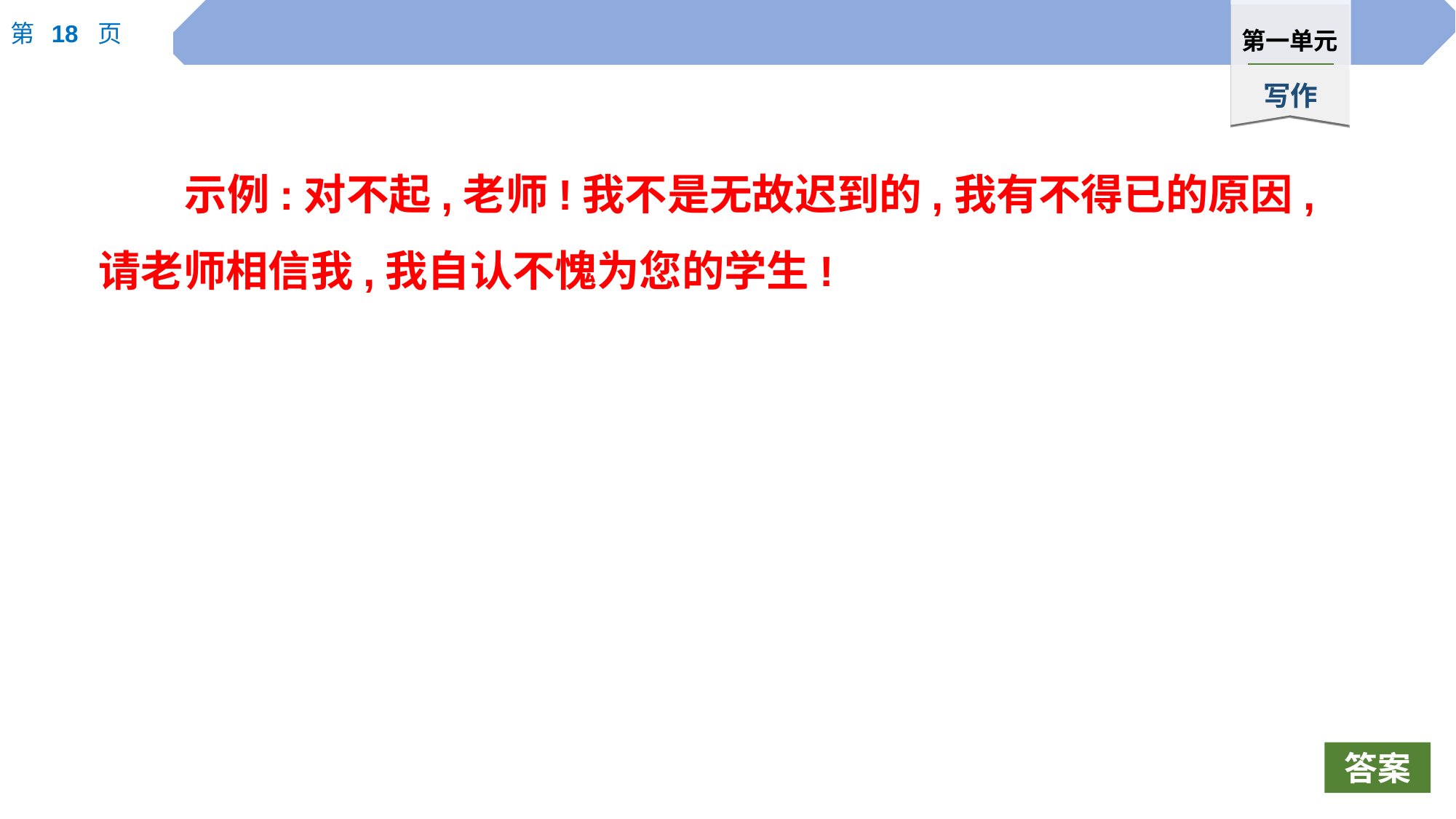

示例:对不起,老师!我不是无故迟到的,我有不得已的原因,请老师相信我,我自认不愧为您的学生!
答案